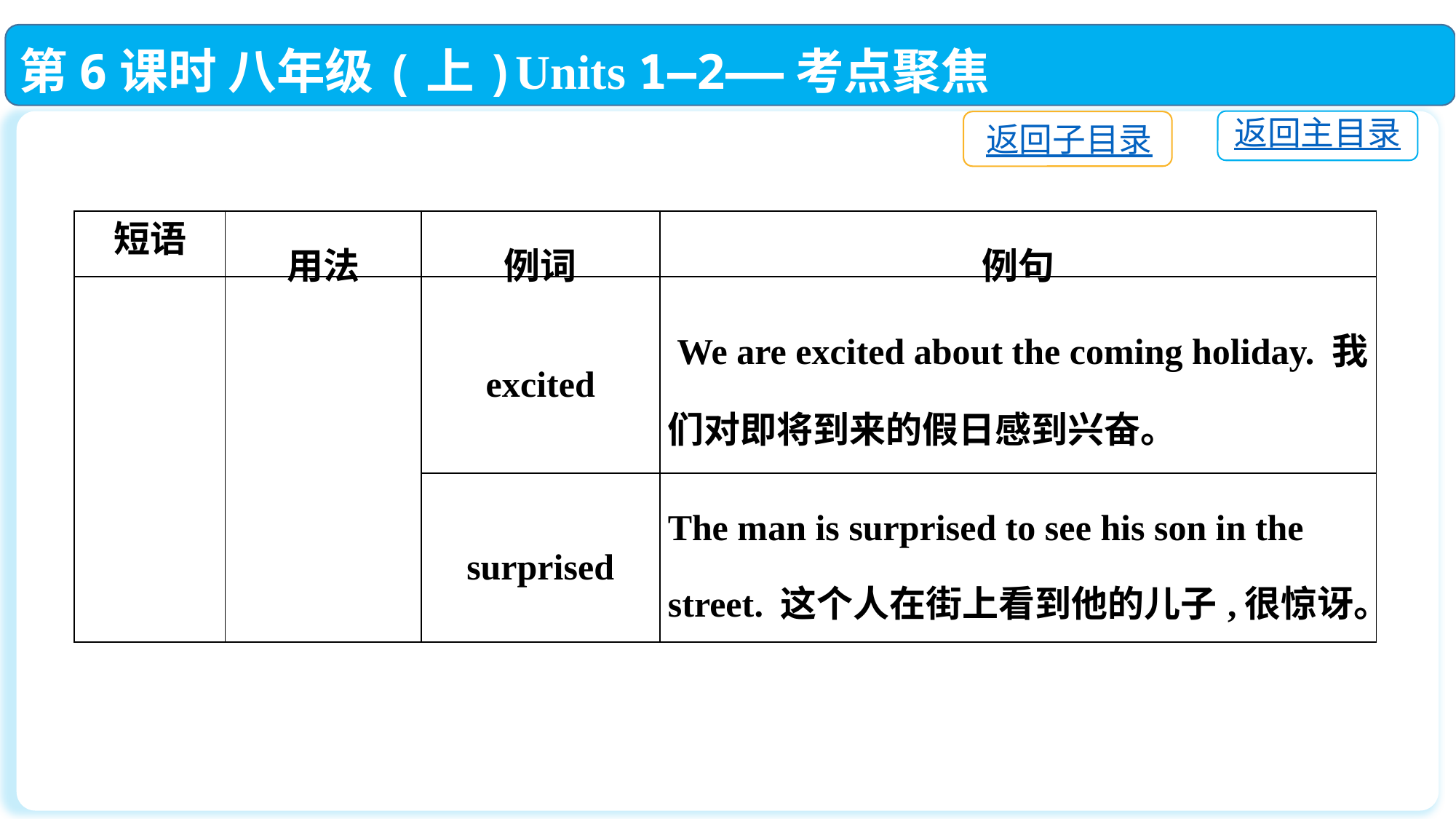

第6课时 八年级(上)Units 1—2——考点聚焦

返回主目录

返回子目录
| 短语 | 用法 | 例词 | 例句 |
| --- | --- | --- | --- |
|  |  | excited | We are excited about the coming holiday. 我们对即将到来的假日感到兴奋。 |
|  |  | surprised | The man is surprised to see his son in the street. 这个人在街上看到他的儿子,很惊讶。 |